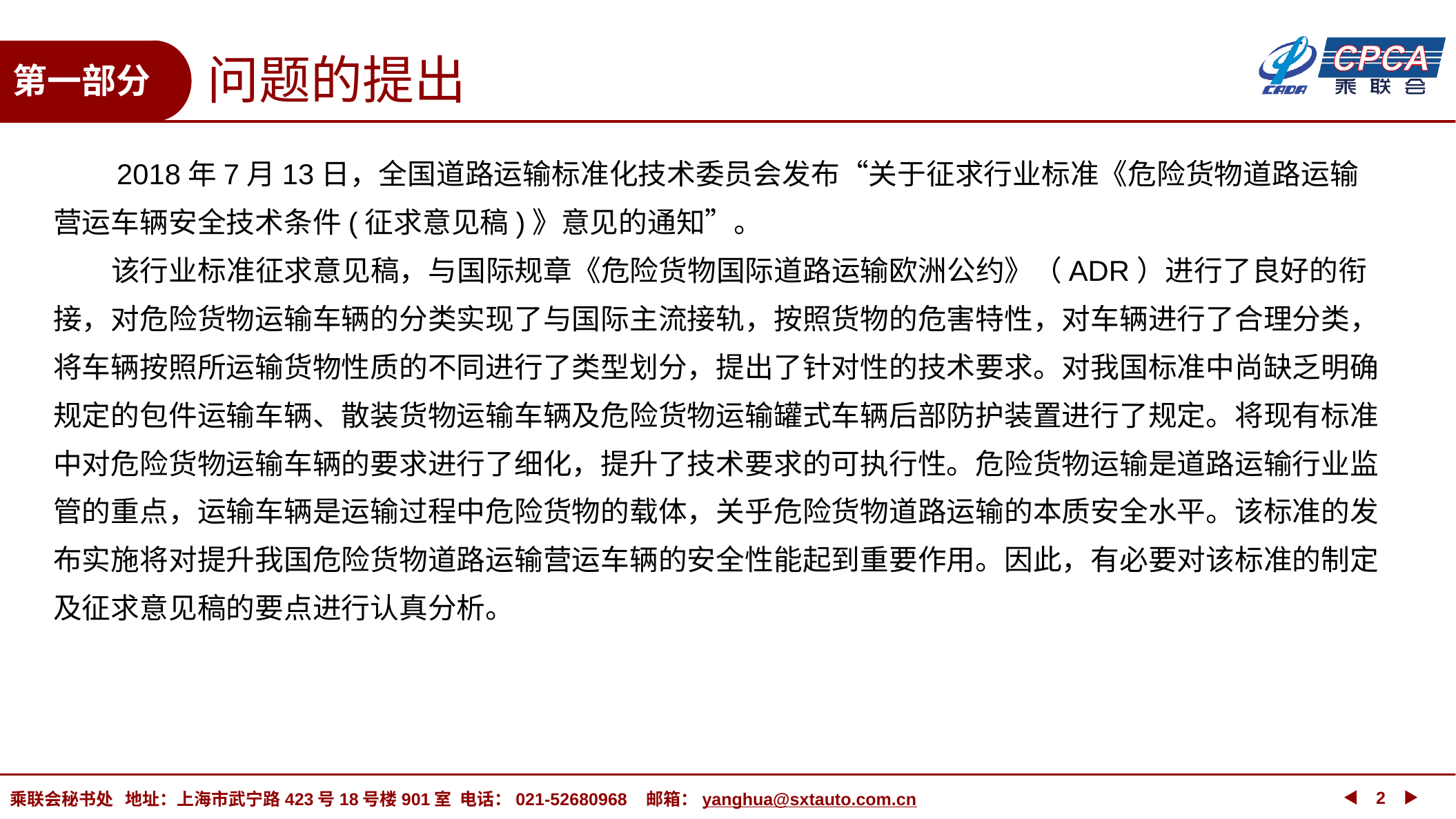

问题的提出
第一部分
        2018年7月13日，全国道路运输标准化技术委员会发布“关于征求行业标准《危险货物道路运输营运车辆安全技术条件(征求意见稿)》意见的通知”。
        该行业标准征求意见稿，与国际规章《危险货物国际道路运输欧洲公约》（ADR）进行了良好的衔接，对危险货物运输车辆的分类实现了与国际主流接轨，按照货物的危害特性，对车辆进行了合理分类，将车辆按照所运输货物性质的不同进行了类型划分，提出了针对性的技术要求。对我国标准中尚缺乏明确规定的包件运输车辆、散装货物运输车辆及危险货物运输罐式车辆后部防护装置进行了规定。将现有标准中对危险货物运输车辆的要求进行了细化，提升了技术要求的可执行性。危险货物运输是道路运输行业监管的重点，运输车辆是运输过程中危险货物的载体，关乎危险货物道路运输的本质安全水平。该标准的发布实施将对提升我国危险货物道路运输营运车辆的安全性能起到重要作用。因此，有必要对该标准的制定及征求意见稿的要点进行认真分析。